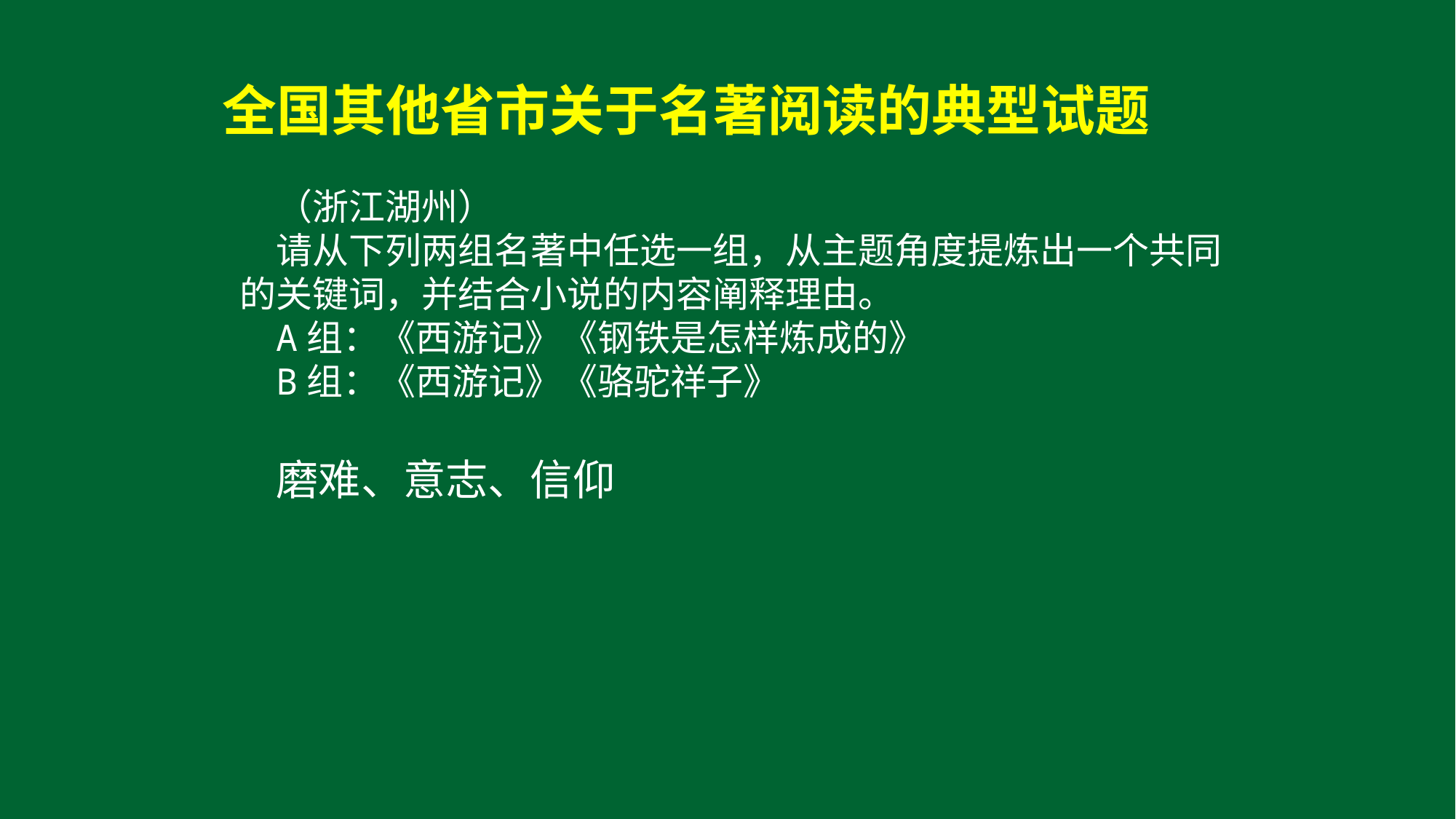

全国其他省市关于名著阅读的典型试题

（浙江湖州）
请从下列两组名著中任选一组，从主题角度提炼出一个共同的关键词，并结合小说的内容阐释理由。
A组：《西游记》《钢铁是怎样炼成的》
B组：《西游记》《骆驼祥子》

磨难、意志、信仰